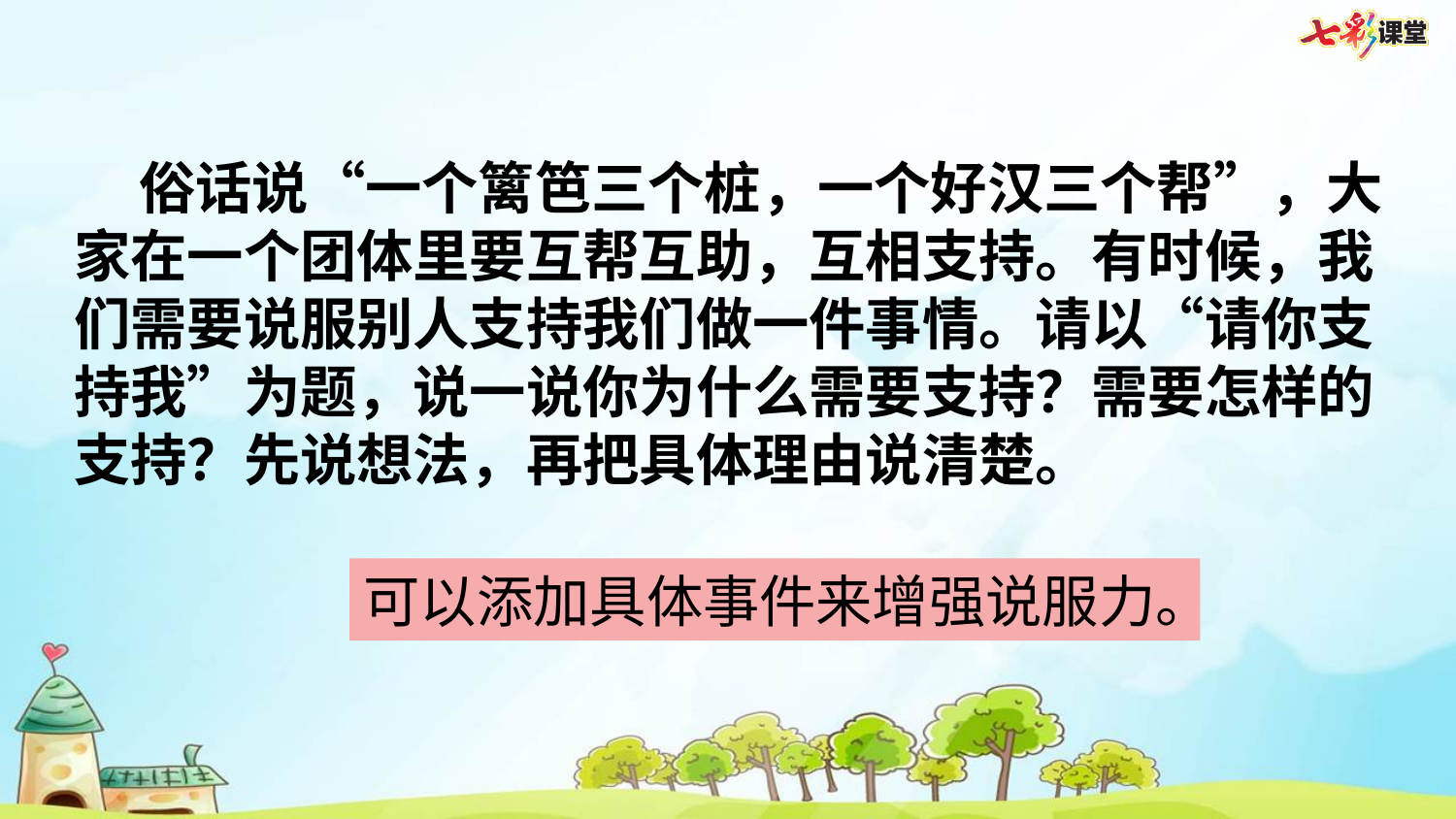

俗话说“一个篱笆三个桩，一个好汉三个帮”，大家在一个团体里要互帮互助，互相支持。有时候，我们需要说服别人支持我们做一件事情。请以“请你支持我”为题，说一说你为什么需要支持？需要怎样的支持？先说想法，再把具体理由说清楚。

可以添加具体事件来增强说服力。